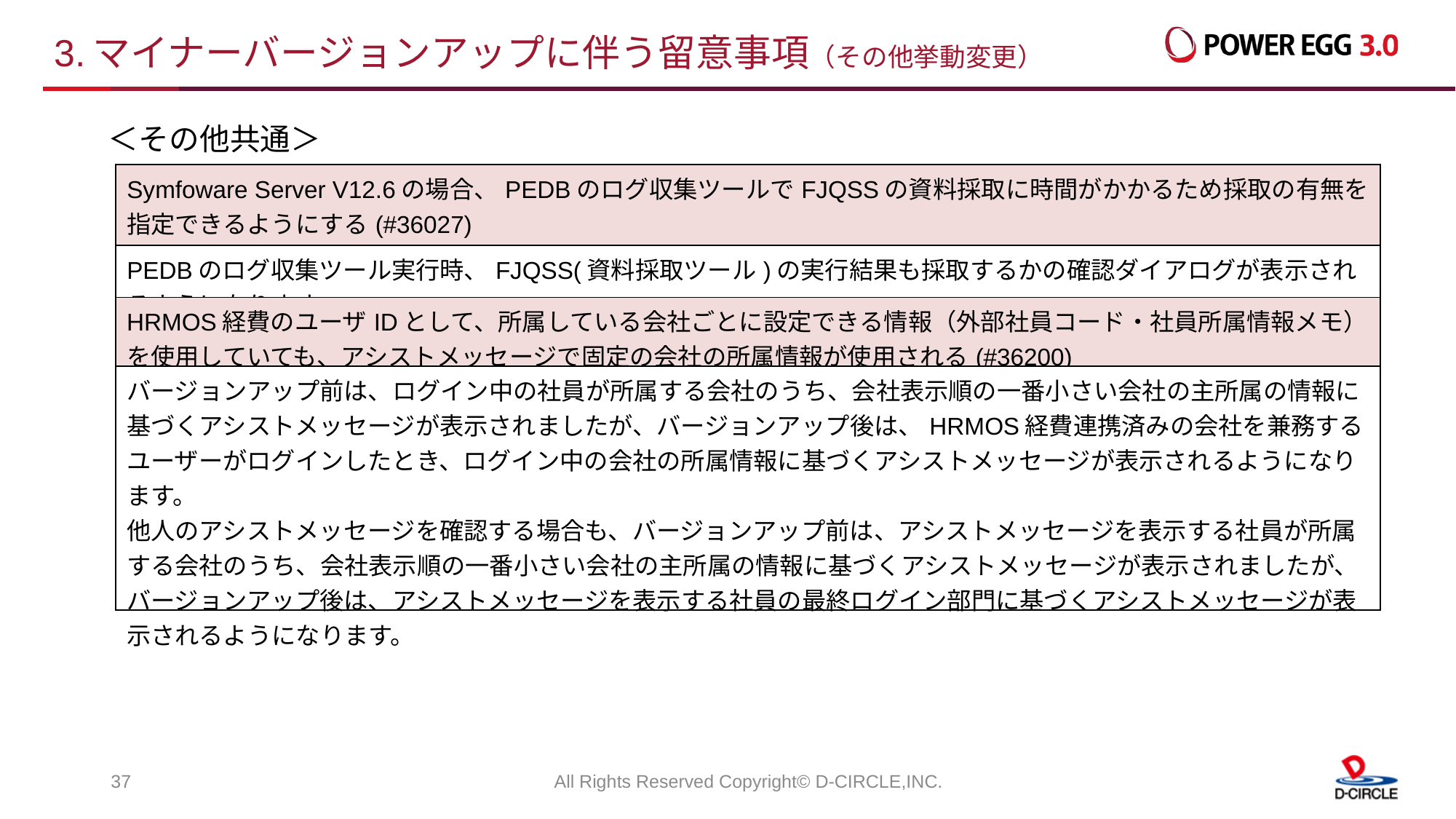

# 3.マイナーバージョンアップに伴う留意事項（その他挙動変更）
＜その他共通＞
| Symfoware Server V12.6の場合、PEDBのログ収集ツールでFJQSSの資料採取に時間がかかるため採取の有無を指定できるようにする(#36027) |
| --- |
| PEDBのログ収集ツール実行時、FJQSS(資料採取ツール)の実行結果も採取するかの確認ダイアログが表示されるようになります。 |

| HRMOS経費のユーザIDとして、所属している会社ごとに設定できる情報（外部社員コード・社員所属情報メモ）を使用していても、アシストメッセージで固定の会社の所属情報が使用される(#36200) |
| --- |
| バージョンアップ前は、ログイン中の社員が所属する会社のうち、会社表示順の一番小さい会社の主所属の情報に基づくアシストメッセージが表示されましたが、バージョンアップ後は、HRMOS経費連携済みの会社を兼務するユーザーがログインしたとき、ログイン中の会社の所属情報に基づくアシストメッセージが表示されるようになります。 他人のアシストメッセージを確認する場合も、バージョンアップ前は、アシストメッセージを表示する社員が所属する会社のうち、会社表示順の一番小さい会社の主所属の情報に基づくアシストメッセージが表示されましたが、バージョンアップ後は、アシストメッセージを表示する社員の最終ログイン部門に基づくアシストメッセージが表示されるようになります。 |
37
All Rights Reserved Copyright© D-CIRCLE,INC.